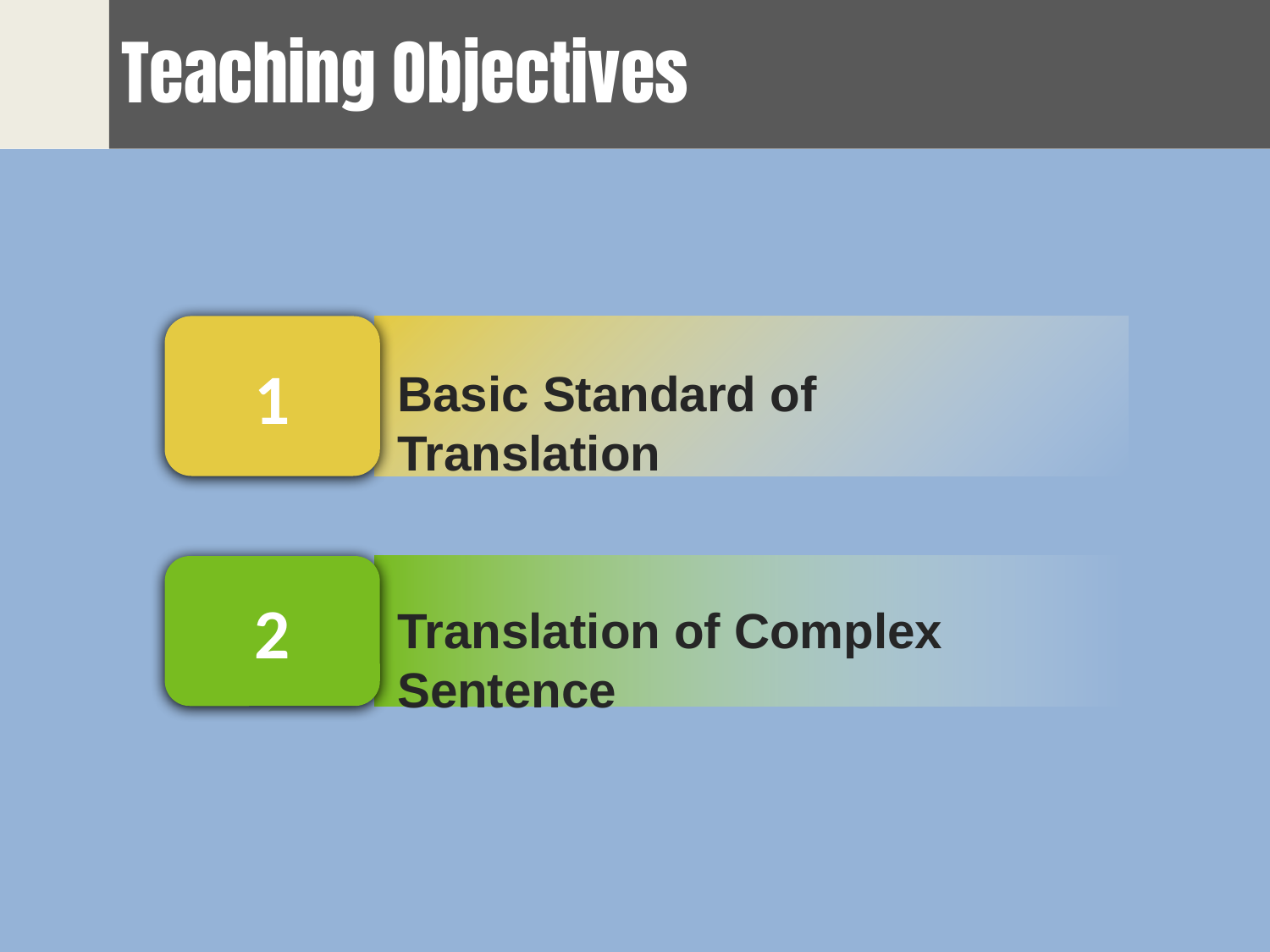

Teaching Objectives
添加文本

点击添加文本
1

Basic Standard of Translation
点击添加文本
2

点击添加文本
Translation of Complex Sentence
点击添加文本